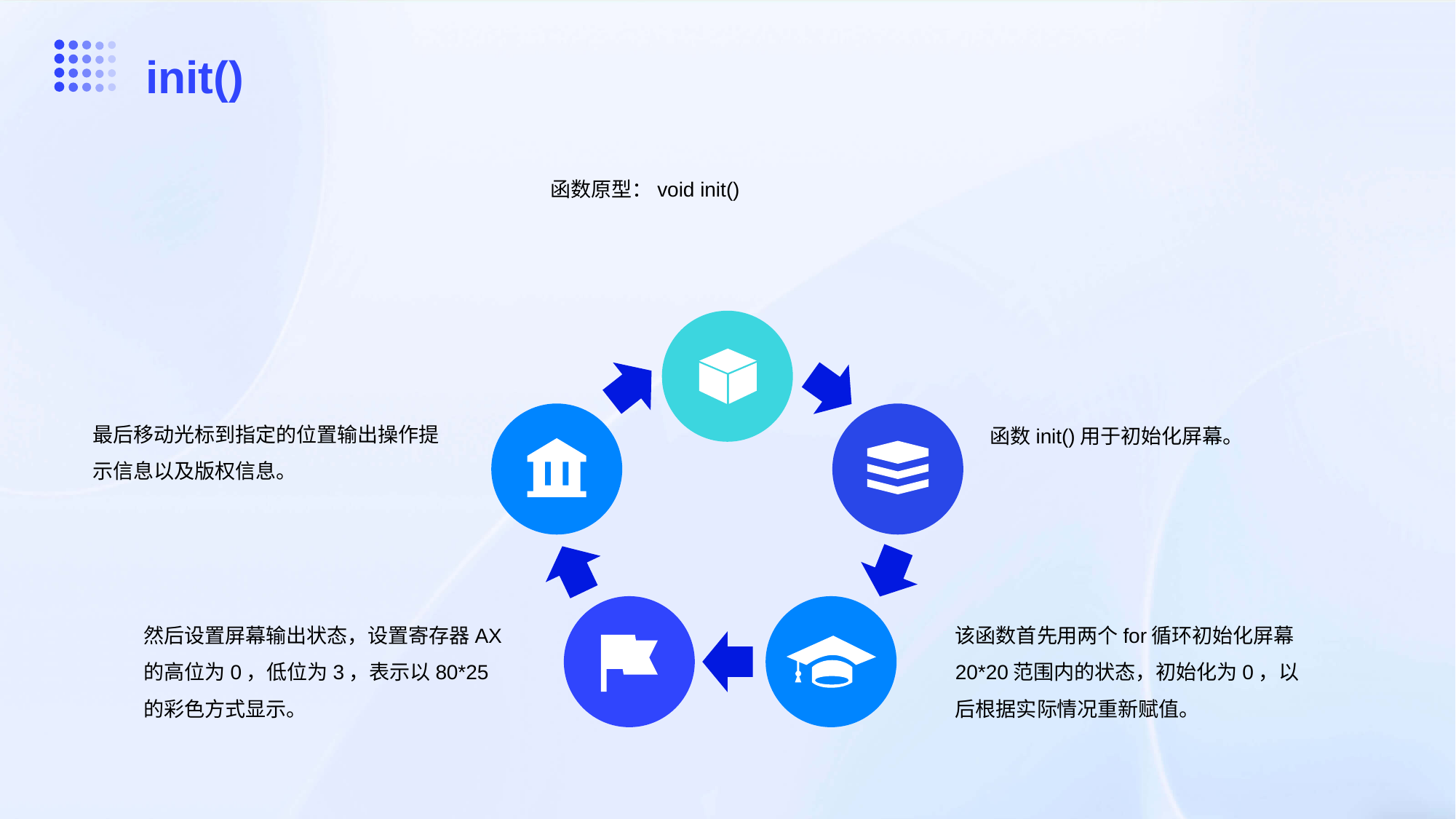

init()

函数原型：void init()

最后移动光标到指定的位置输出操作提示信息以及版权信息。
函数init()用于初始化屏幕。

然后设置屏幕输出状态，设置寄存器AX的高位为0，低位为3，表示以80*25的彩色方式显示。
该函数首先用两个for循环初始化屏幕20*20范围内的状态，初始化为0，以后根据实际情况重新赋值。